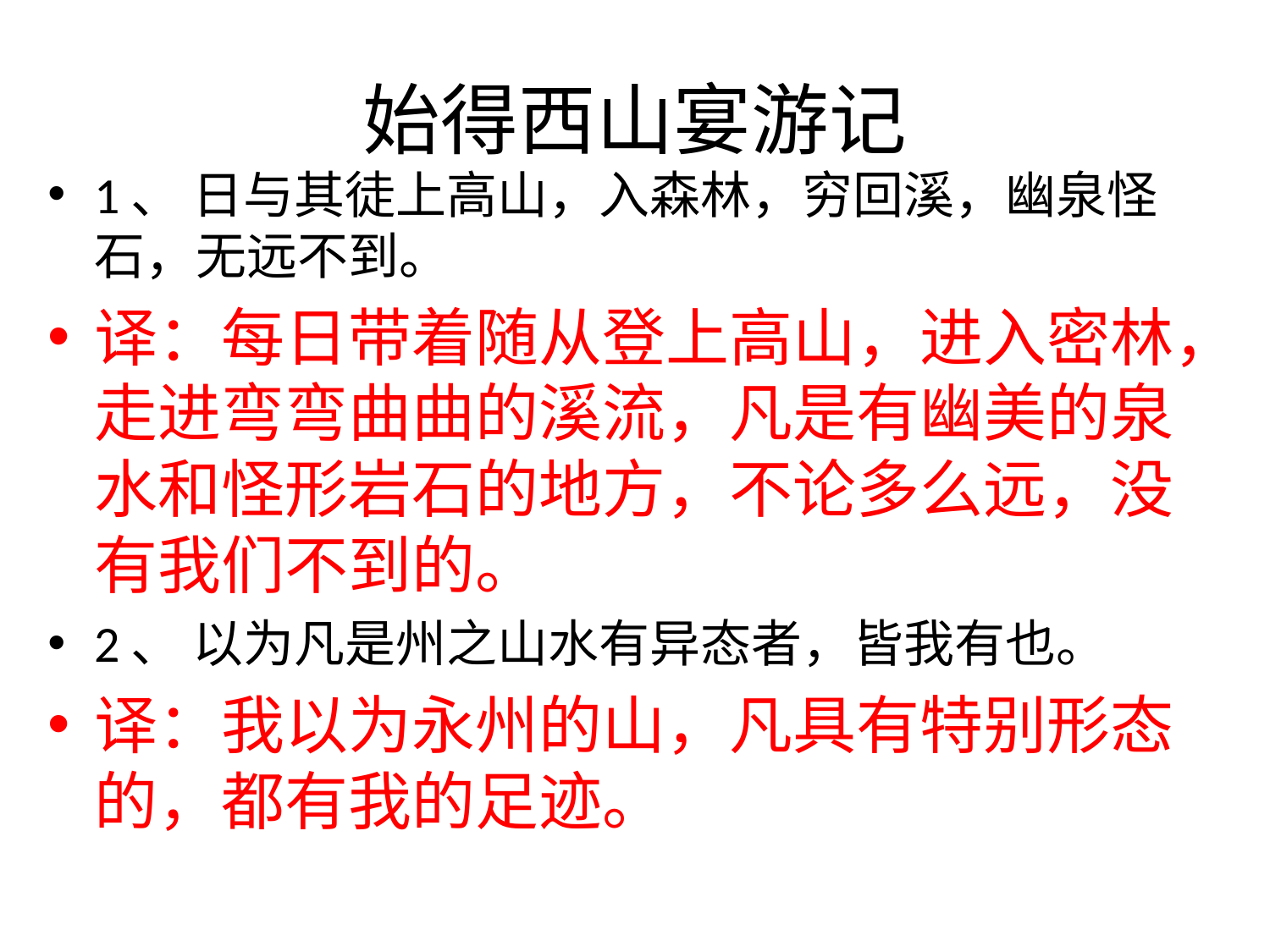

# 始得西山宴游记
1、 日与其徒上高山，入森林，穷回溪，幽泉怪石，无远不到。
译：每日带着随从登上高山，进入密林，走进弯弯曲曲的溪流，凡是有幽美的泉水和怪形岩石的地方，不论多么远，没有我们不到的。
2、 以为凡是州之山水有异态者，皆我有也。
译：我以为永州的山，凡具有特别形态的，都有我的足迹。